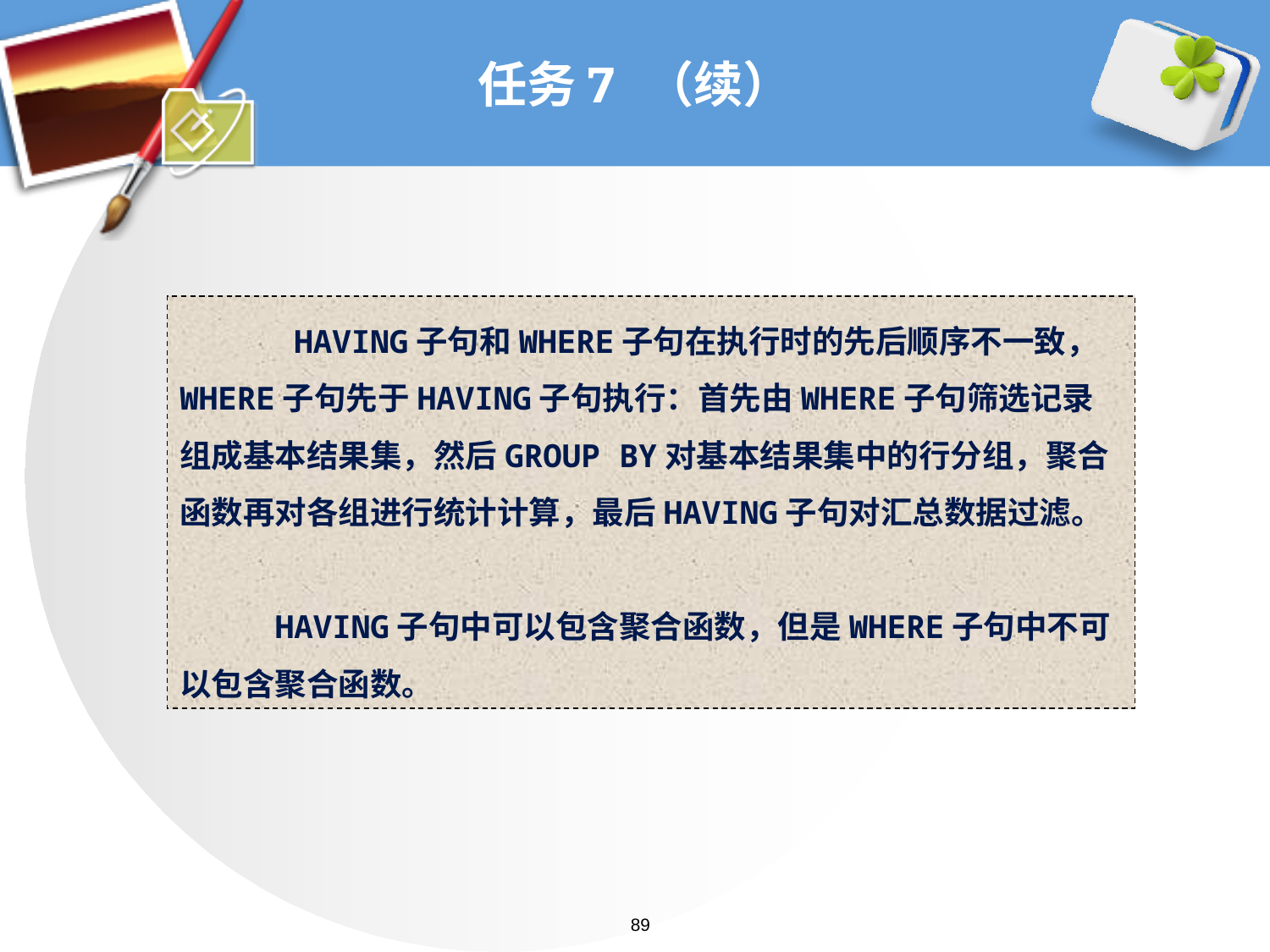

# 任务7  （续）
      HAVING子句和WHERE子句在执行时的先后顺序不一致，WHERE子句先于HAVING子句执行：首先由WHERE子句筛选记录组成基本结果集，然后GROUP BY对基本结果集中的行分组，聚合函数再对各组进行统计计算，最后HAVING子句对汇总数据过滤。

     HAVING子句中可以包含聚合函数，但是WHERE子句中不可以包含聚合函数。
89